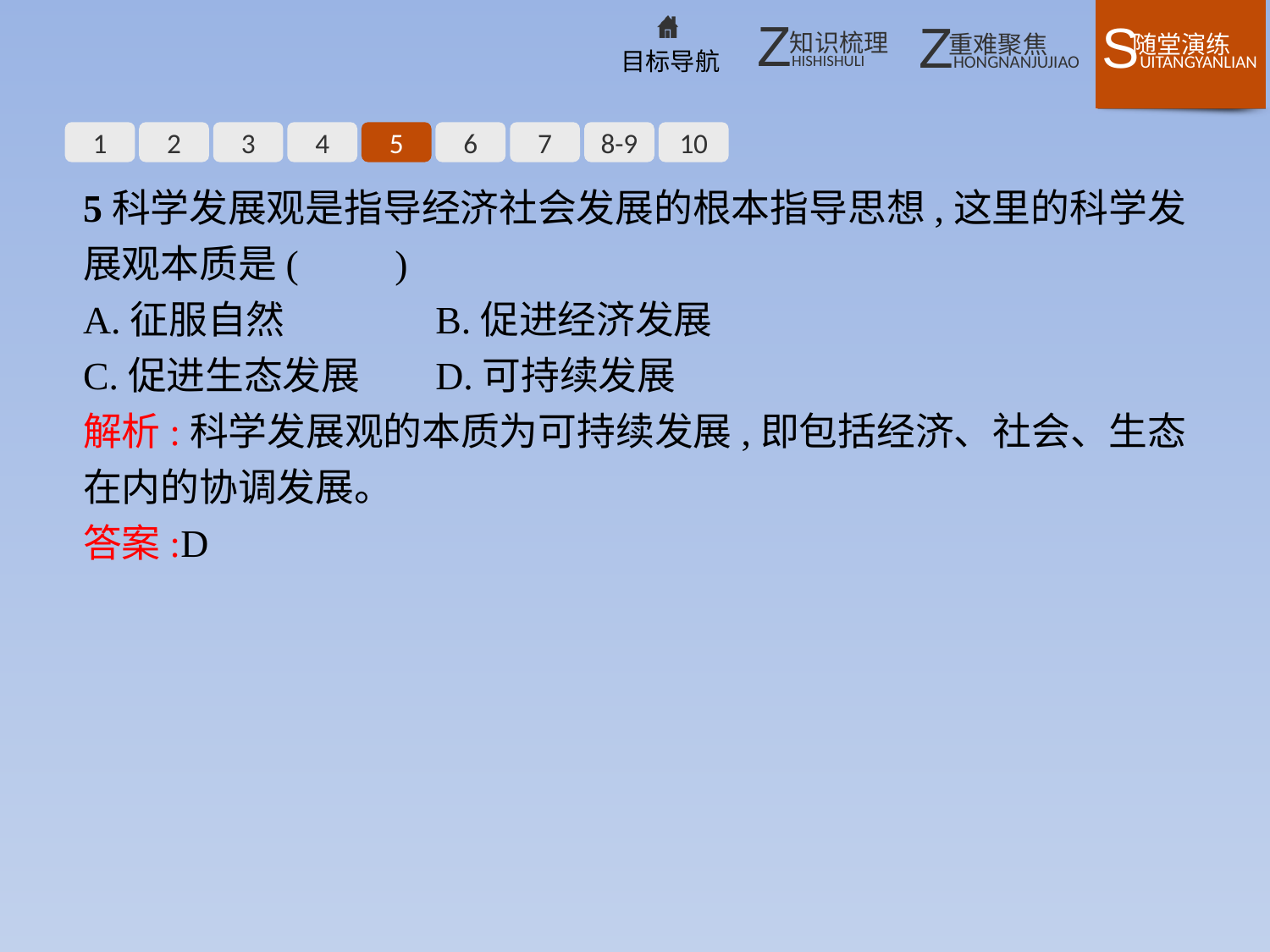

1
2
3
4
5
6
7
8-9
10
5科学发展观是指导经济社会发展的根本指导思想,这里的科学发展观本质是(　　)
A.征服自然		B.促进经济发展
C.促进生态发展	D.可持续发展
解析:科学发展观的本质为可持续发展,即包括经济、社会、生态在内的协调发展。
答案:D